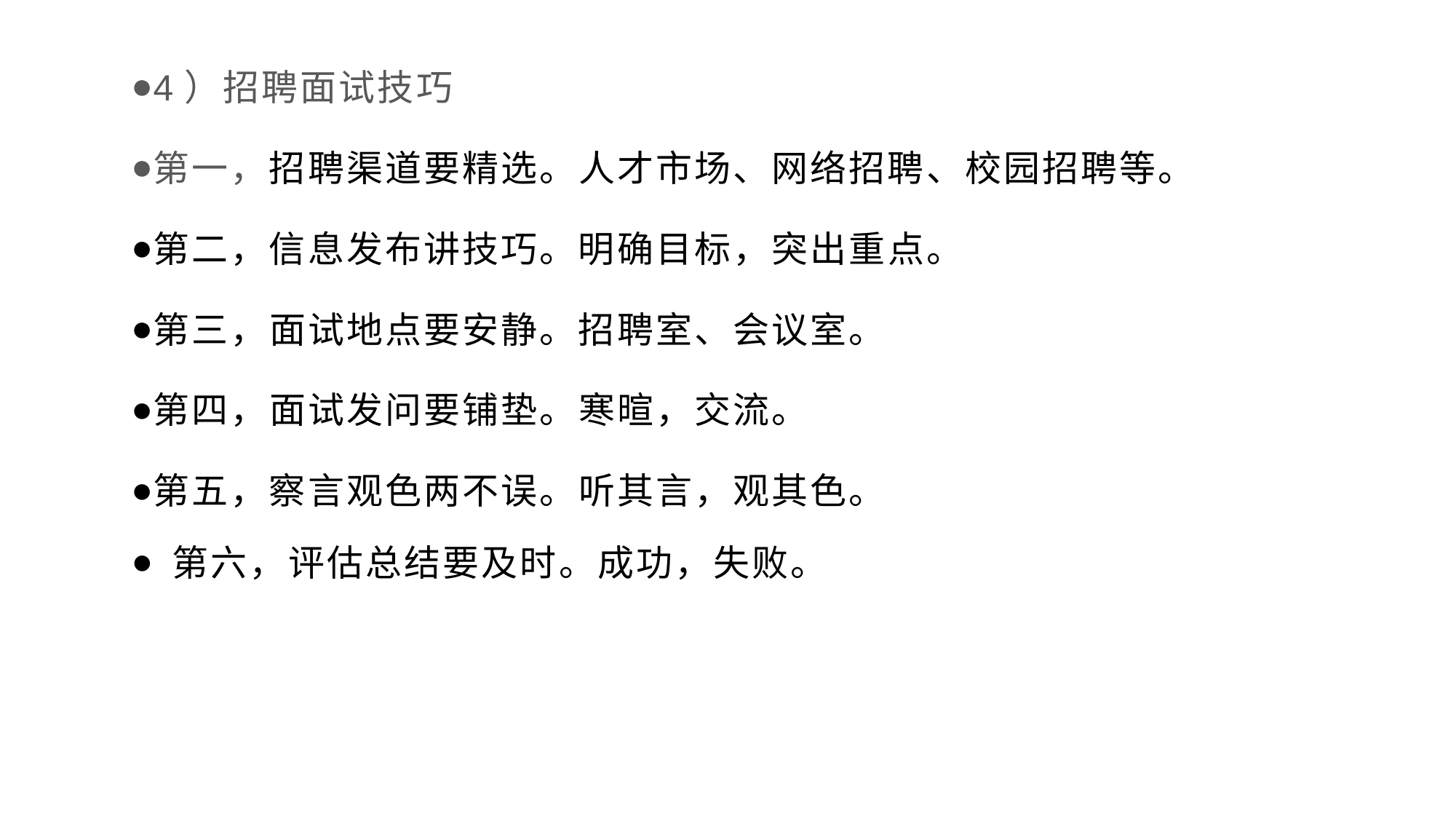

4）招聘面试技巧
第一，招聘渠道要精选。人才市场、网络招聘、校园招聘等。
第二，信息发布讲技巧。明确目标，突出重点。
第三，面试地点要安静。招聘室、会议室。
第四，面试发问要铺垫。寒暄，交流。
第五，察言观色两不误。听其言，观其色。
 第六，评估总结要及时。成功，失败。
11